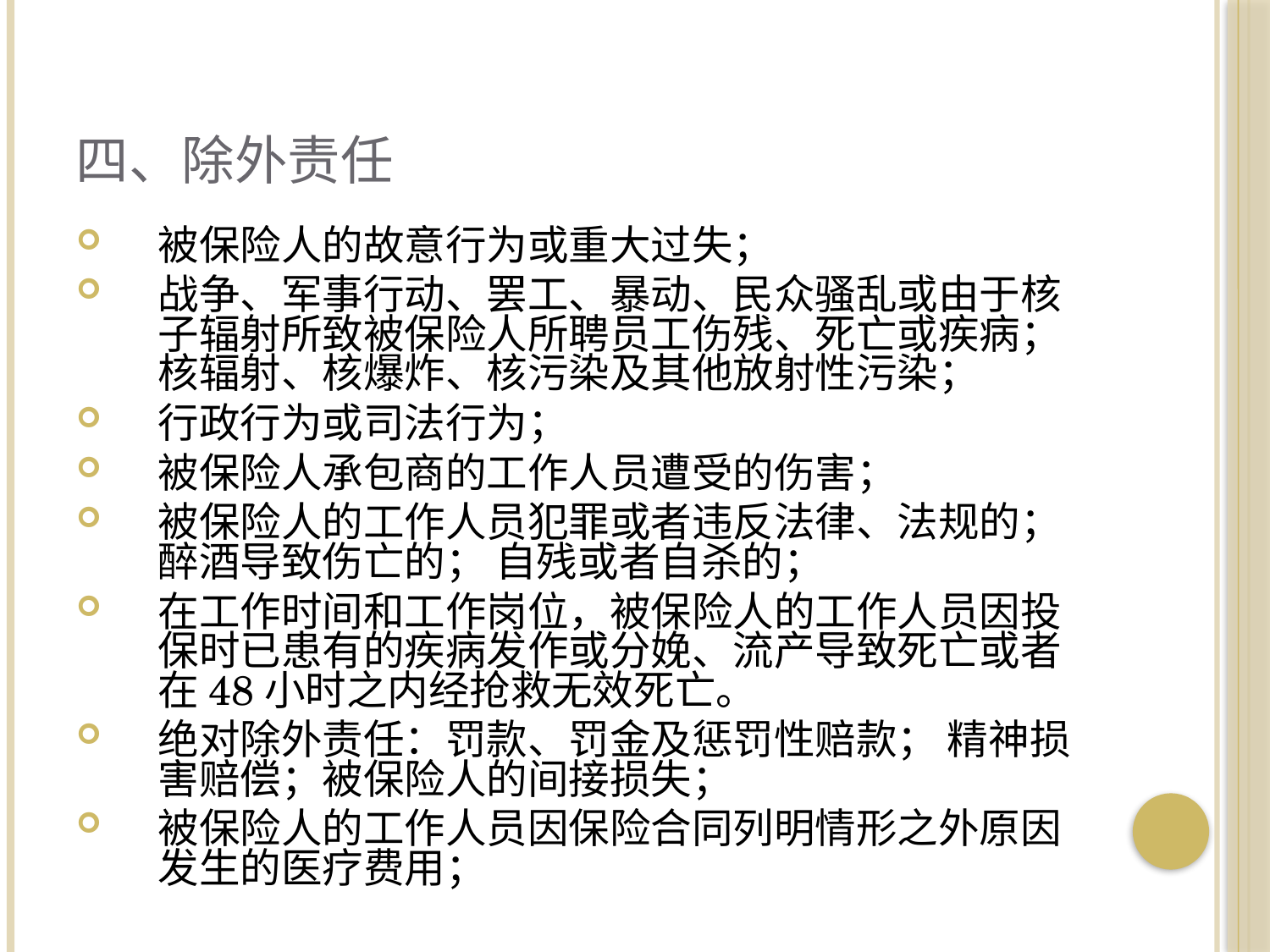

# 四、除外责任
被保险人的故意行为或重大过失；
战争、军事行动、罢工、暴动、民众骚乱或由于核子辐射所致被保险人所聘员工伤残、死亡或疾病；核辐射、核爆炸、核污染及其他放射性污染；
行政行为或司法行为；
被保险人承包商的工作人员遭受的伤害；
被保险人的工作人员犯罪或者违反法律、法规的；醉酒导致伤亡的； 自残或者自杀的；
在工作时间和工作岗位，被保险人的工作人员因投保时已患有的疾病发作或分娩、流产导致死亡或者在48小时之内经抢救无效死亡。
绝对除外责任：罚款、罚金及惩罚性赔款； 精神损害赔偿；被保险人的间接损失；
被保险人的工作人员因保险合同列明情形之外原因发生的医疗费用；